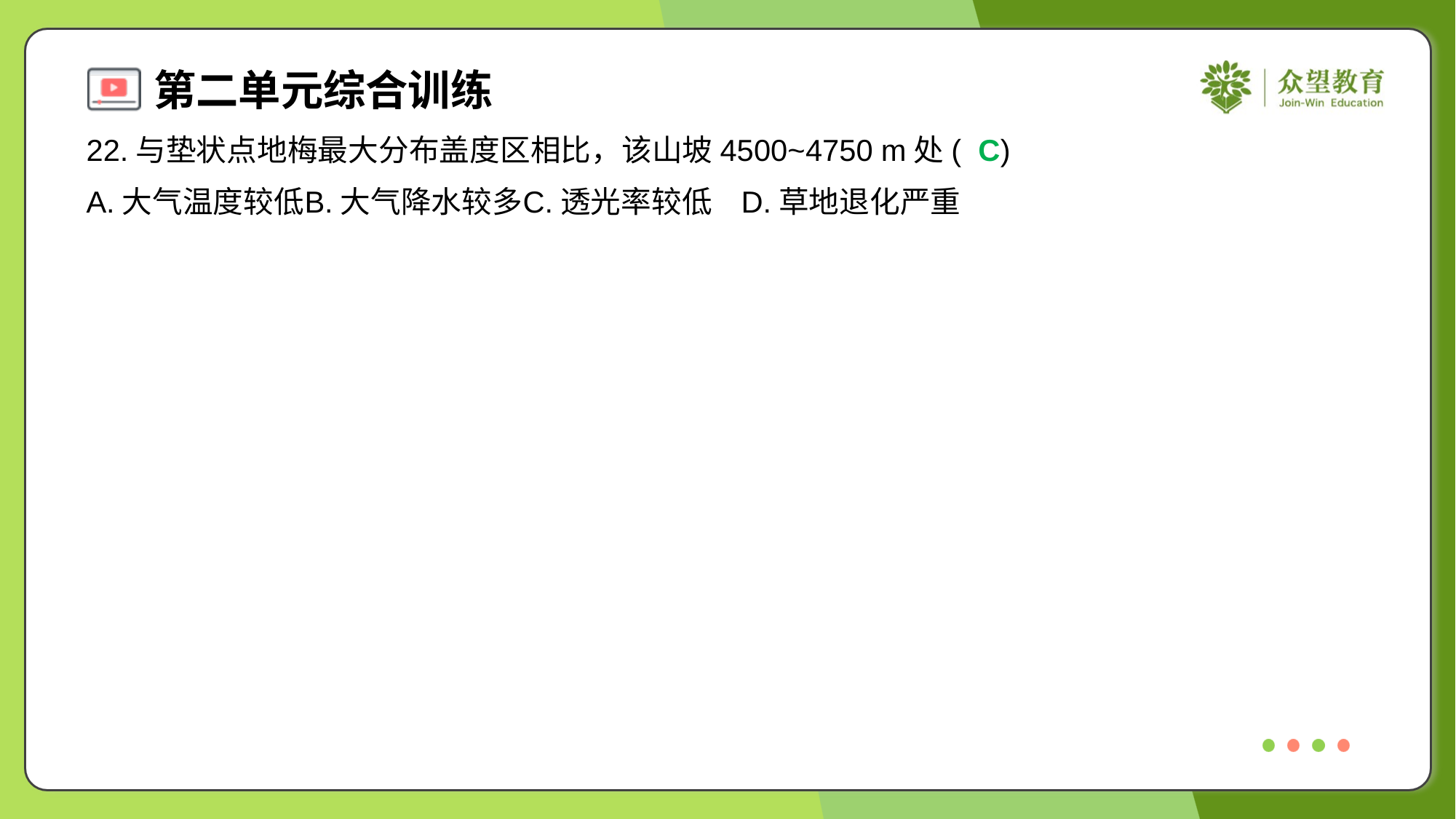

22.与垫状点地梅最大分布盖度区相比，该山坡4500~4750 m处(     )
C
A.大气温度较低	B.大气降水较多	C.透光率较低	D.草地退化严重